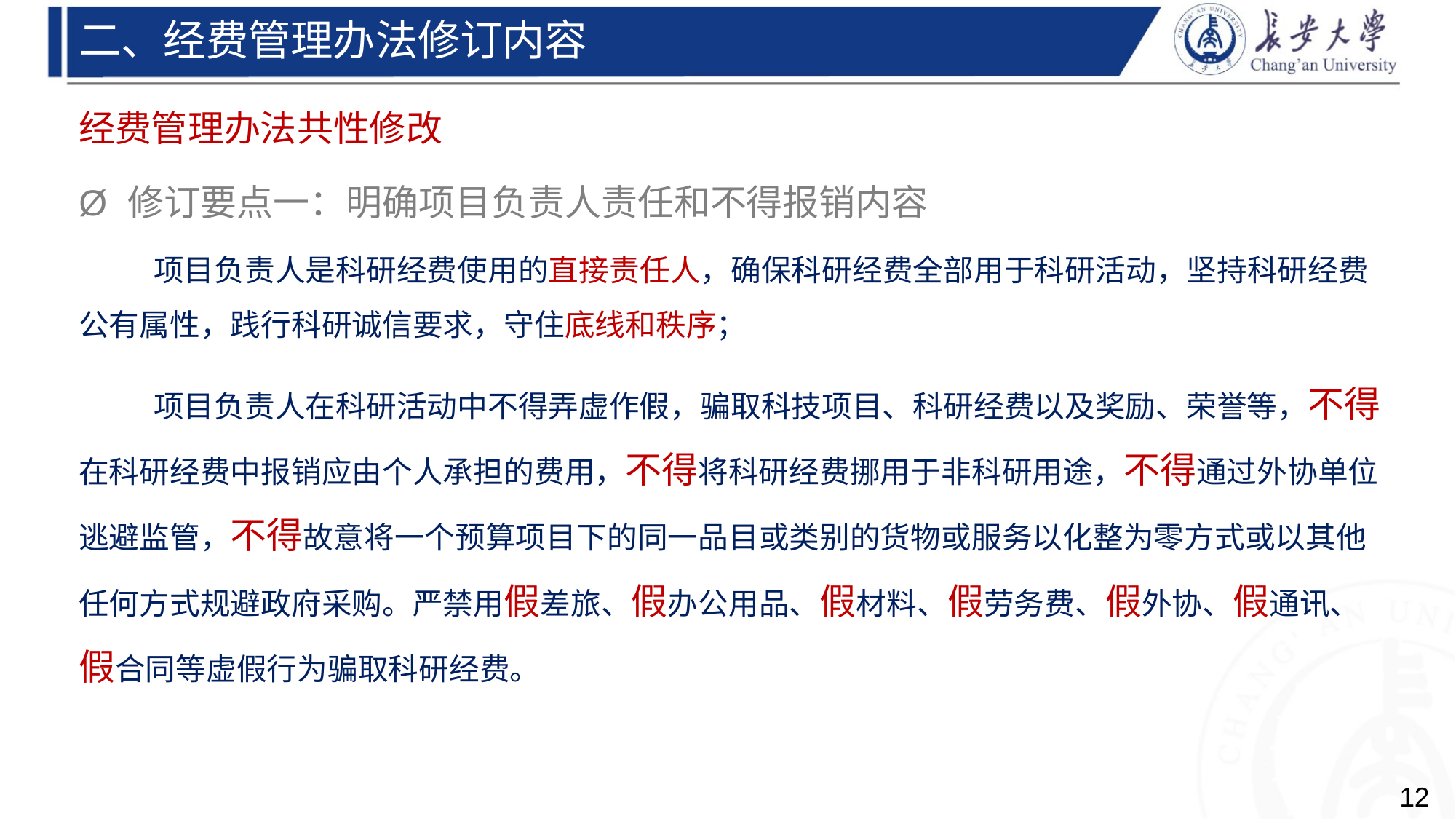

二、经费管理办法修订内容
经费管理办法共性修改
Ø 修订要点一：明确项目负责人责任和不得报销内容
项目负责人是科研经费使用的直接责任人，确保科研经费全部用于科研活动，坚持科研经费
公有属性，践行科研诚信要求，守住底线和秩序；
项目负责人在科研活动中不得弄虚作假，骗取科技项目、科研经费以及奖励、荣誉等，不得
在科研经费中报销应由个人承担的费用，不得将科研经费挪用于非科研用途，不得通过外协单位
逃避监管，不得故意将一个预算项目下的同一品目或类别的货物或服务以化整为零方式或以其他
任何方式规避政府采购。严禁用假差旅、假办公用品、假材料、假劳务费、假外协、假通讯、
假合同等虚假行为骗取科研经费。
12